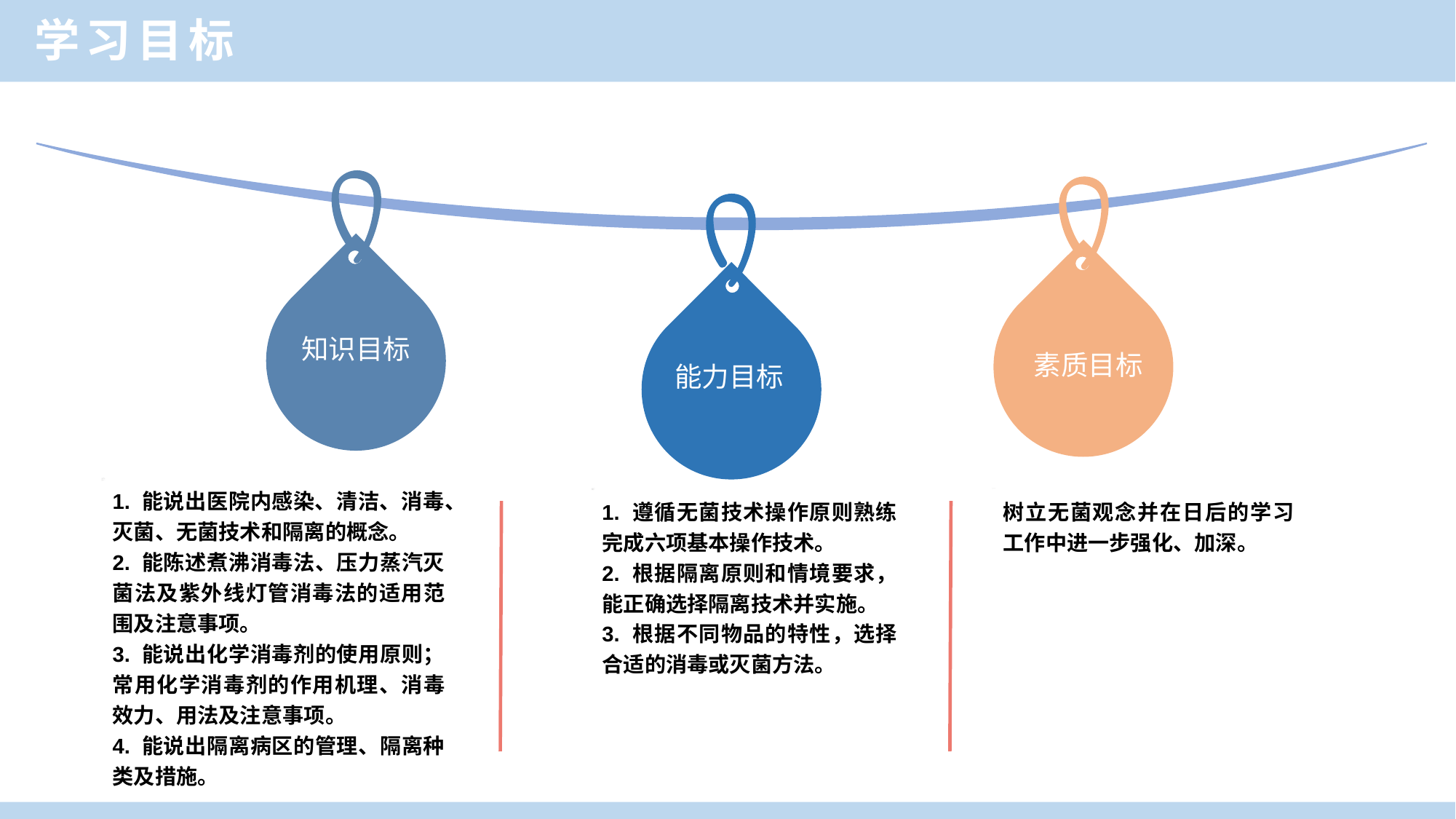

学习目标

知识目标

素质目标

能力目标
1. 能说出医院内感染、清洁、消毒、灭菌、无菌技术和隔离的概念。
2. 能陈述煮沸消毒法、压力蒸汽灭菌法及紫外线灯管消毒法的适用范围及注意事项。
3. 能说出化学消毒剂的使用原则；常用化学消毒剂的作用机理、消毒效力、用法及注意事项。
4. 能说出隔离病区的管理、隔离种类及措施。
1. 遵循无菌技术操作原则熟练完成六项基本操作技术。
2. 根据隔离原则和情境要求，能正确选择隔离技术并实施。
3. 根据不同物品的特性，选择合适的消毒或灭菌方法。
树立无菌观念并在日后的学习工作中进一步强化、加深。